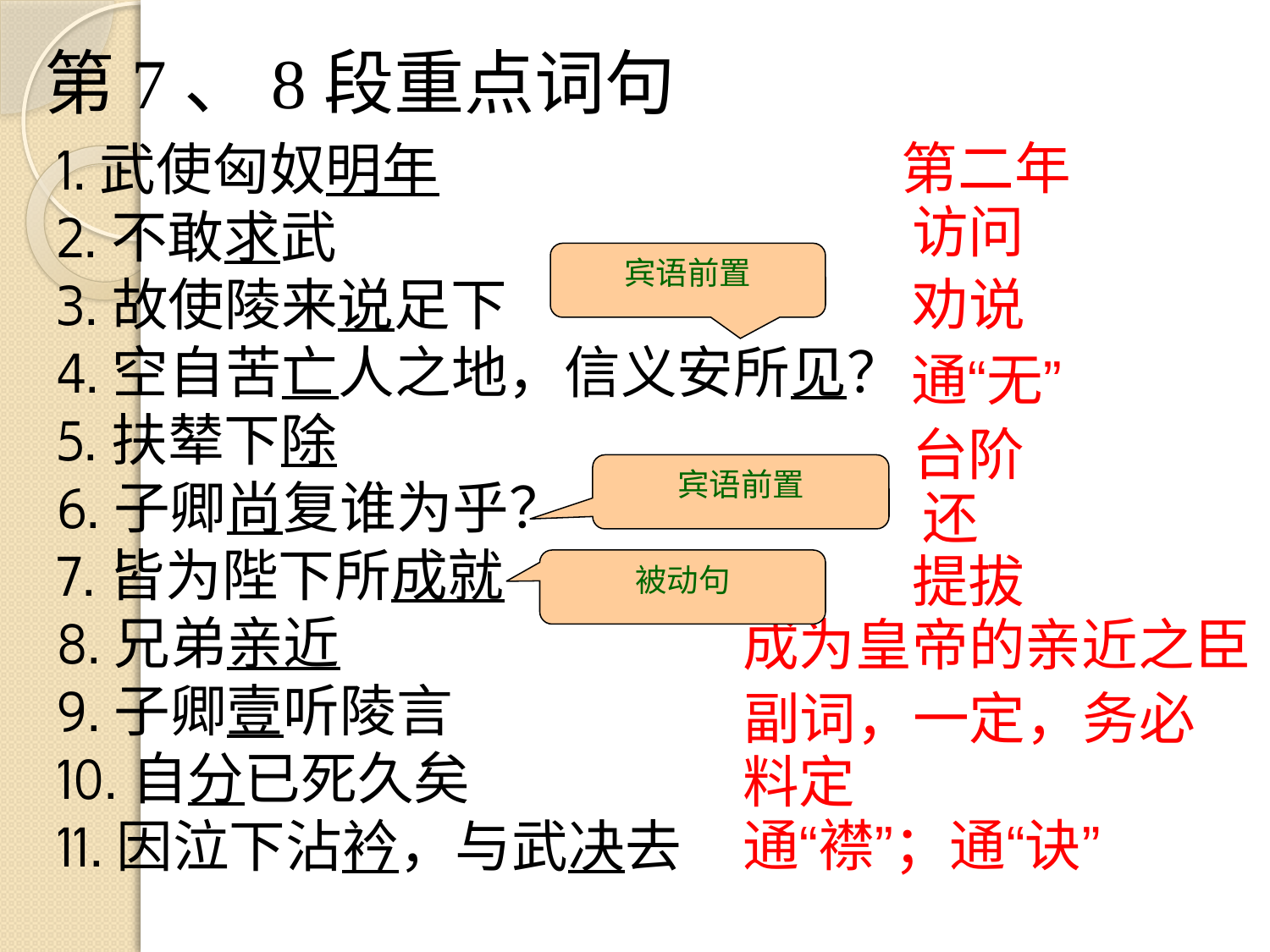

第7、8段重点词句
第二年
1.武使匈奴明年
2.不敢求武
3.故使陵来说足下
4.空自苦亡人之地，信义安所见？
5.扶辇下除
6.子卿尚复谁为乎？
7.皆为陛下所成就
8.兄弟亲近
9.子卿壹听陵言
10.自分已死久矣
11.因泣下沾衿，与武决去

访问
宾语前置
劝说
通“无”
台阶
宾语前置
还
提拔
被动句
成为皇帝的亲近之臣
副词，一定，务必
料定
通“襟”；通“诀”